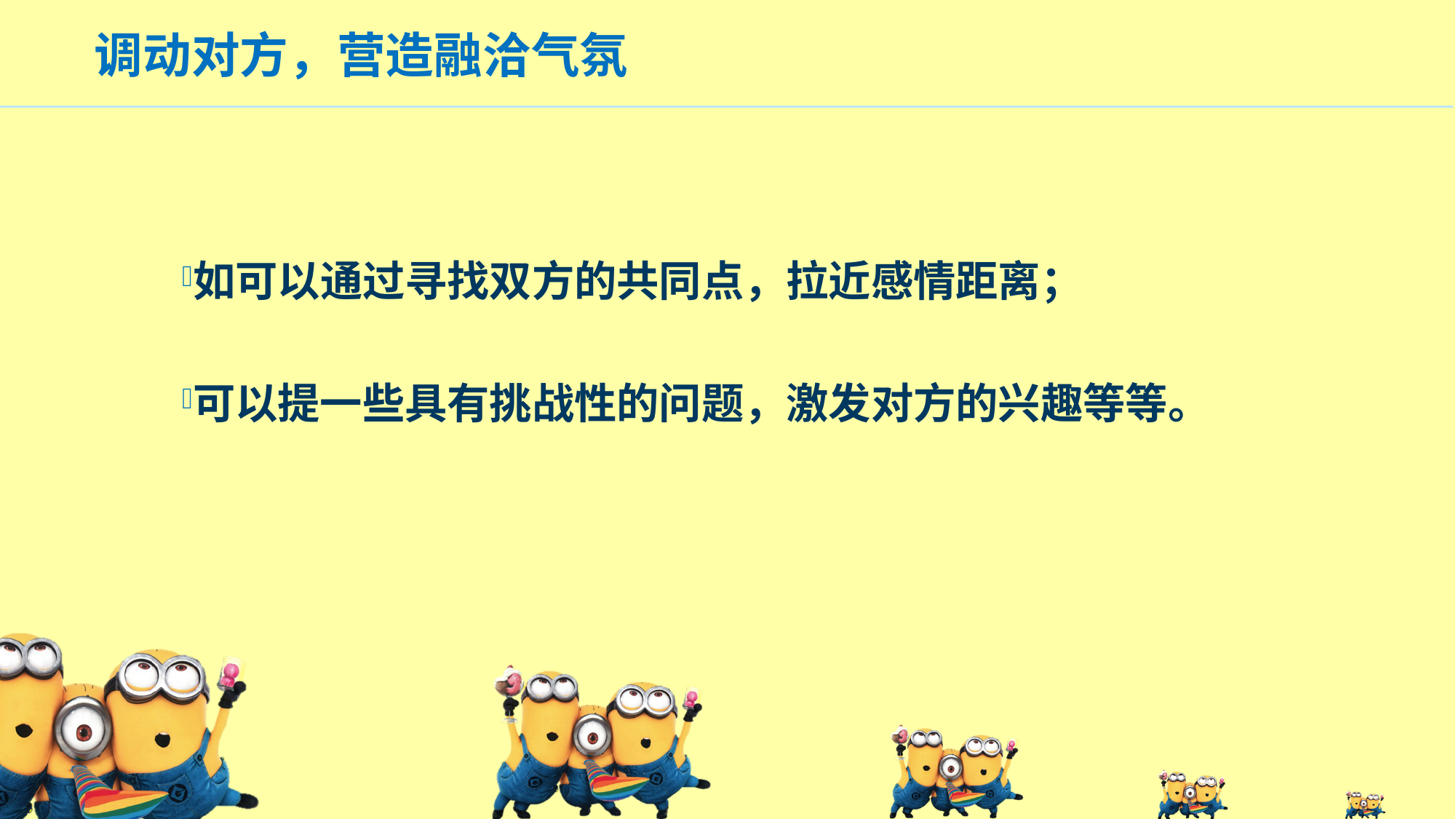

# 调动对方，营造融洽气氛
如可以通过寻找双方的共同点，拉近感情距离；
可以提一些具有挑战性的问题，激发对方的兴趣等等。